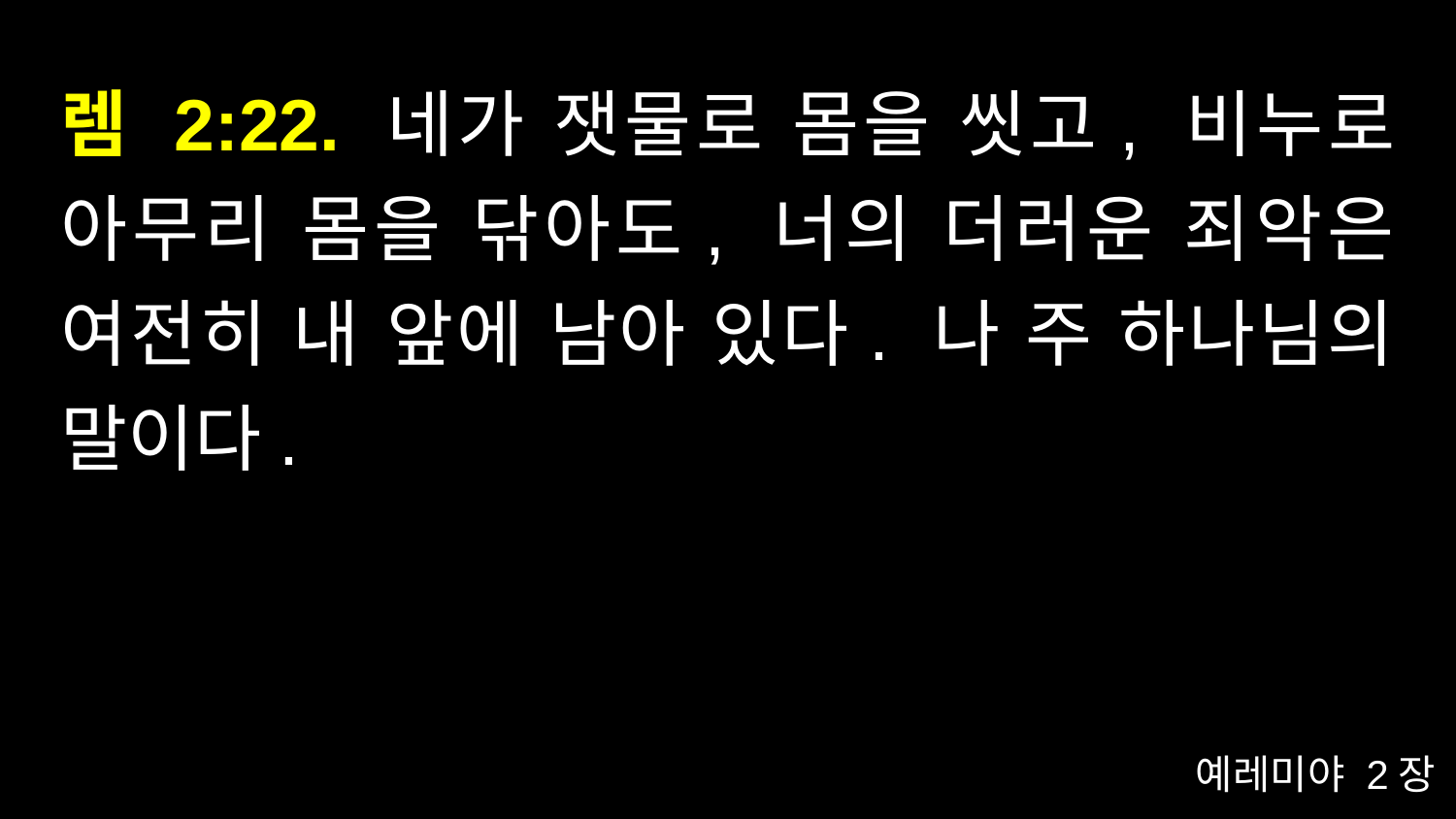

# 렘 2:22. 네가 잿물로 몸을 씻고, 비누로 아무리 몸을 닦아도, 너의 더러운 죄악은 여전히 내 앞에 남아 있다. 나 주 하나님의 말이다.
예레미야 2장